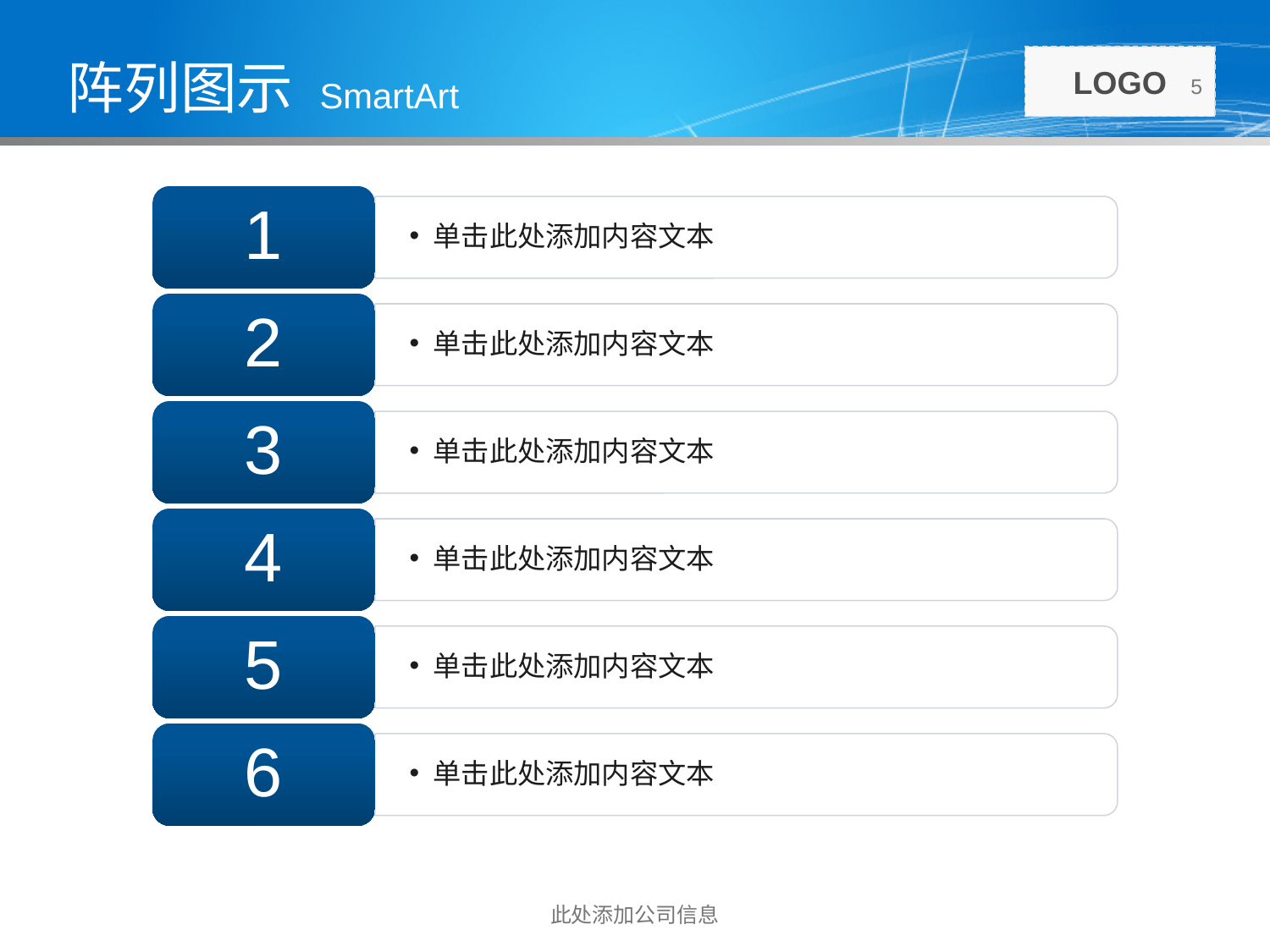

# 阵列图示 SmartArt
5

1
单击此处添加内容文本

2
单击此处添加内容文本

3
单击此处添加内容文本

4
单击此处添加内容文本

5
单击此处添加内容文本

6
单击此处添加内容文本
此处添加公司信息